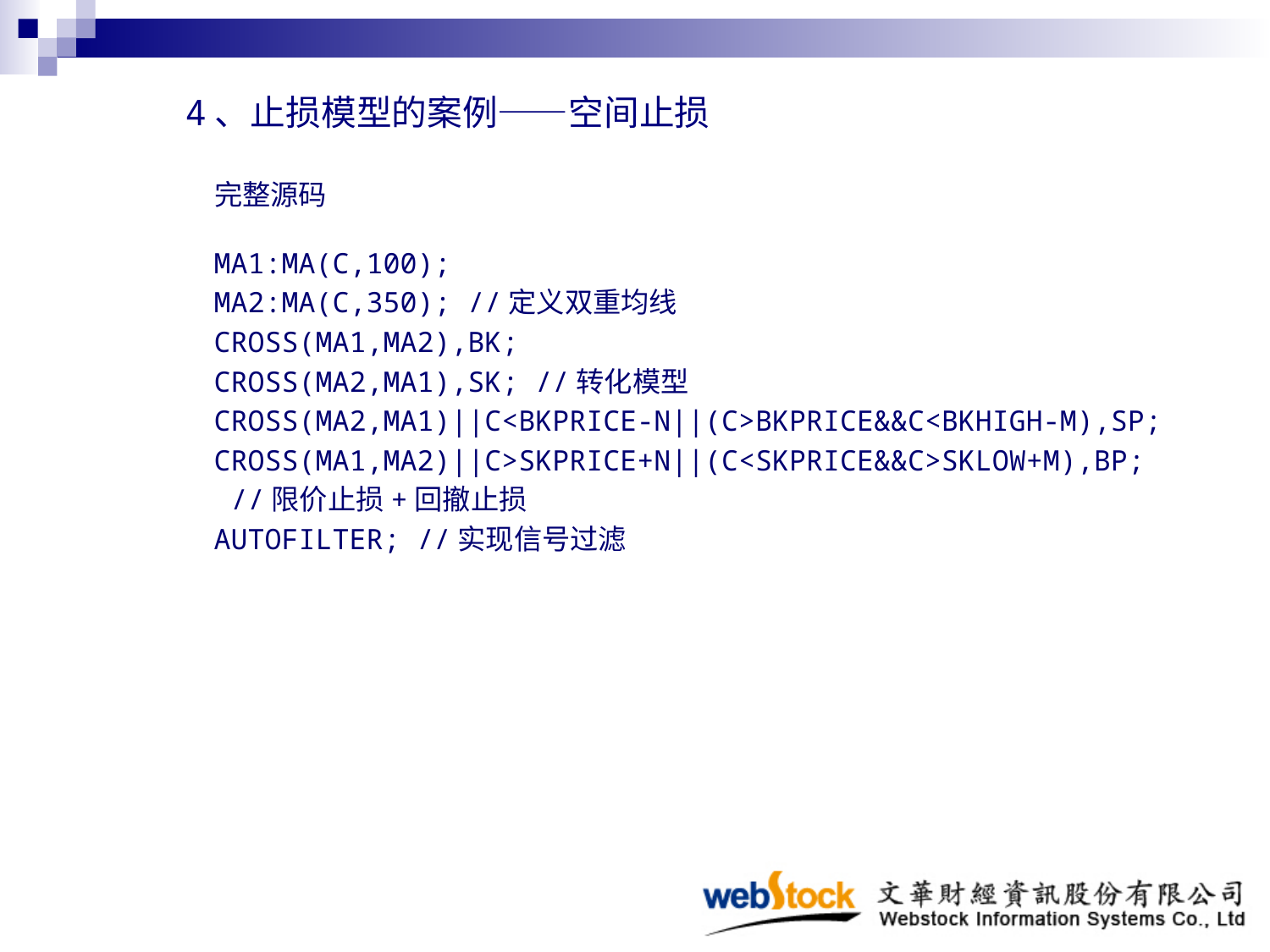

4、止损模型的案例——空间止损
完整源码
MA1:MA(C,100);
MA2:MA(C,350); //定义双重均线
CROSS(MA1,MA2),BK;
CROSS(MA2,MA1),SK; //转化模型
CROSS(MA2,MA1)||C<BKPRICE-N||(C>BKPRICE&&C<BKHIGH-M),SP;
CROSS(MA1,MA2)||C>SKPRICE+N||(C<SKPRICE&&C>SKLOW+M),BP;
 //限价止损+回撤止损
AUTOFILTER; //实现信号过滤